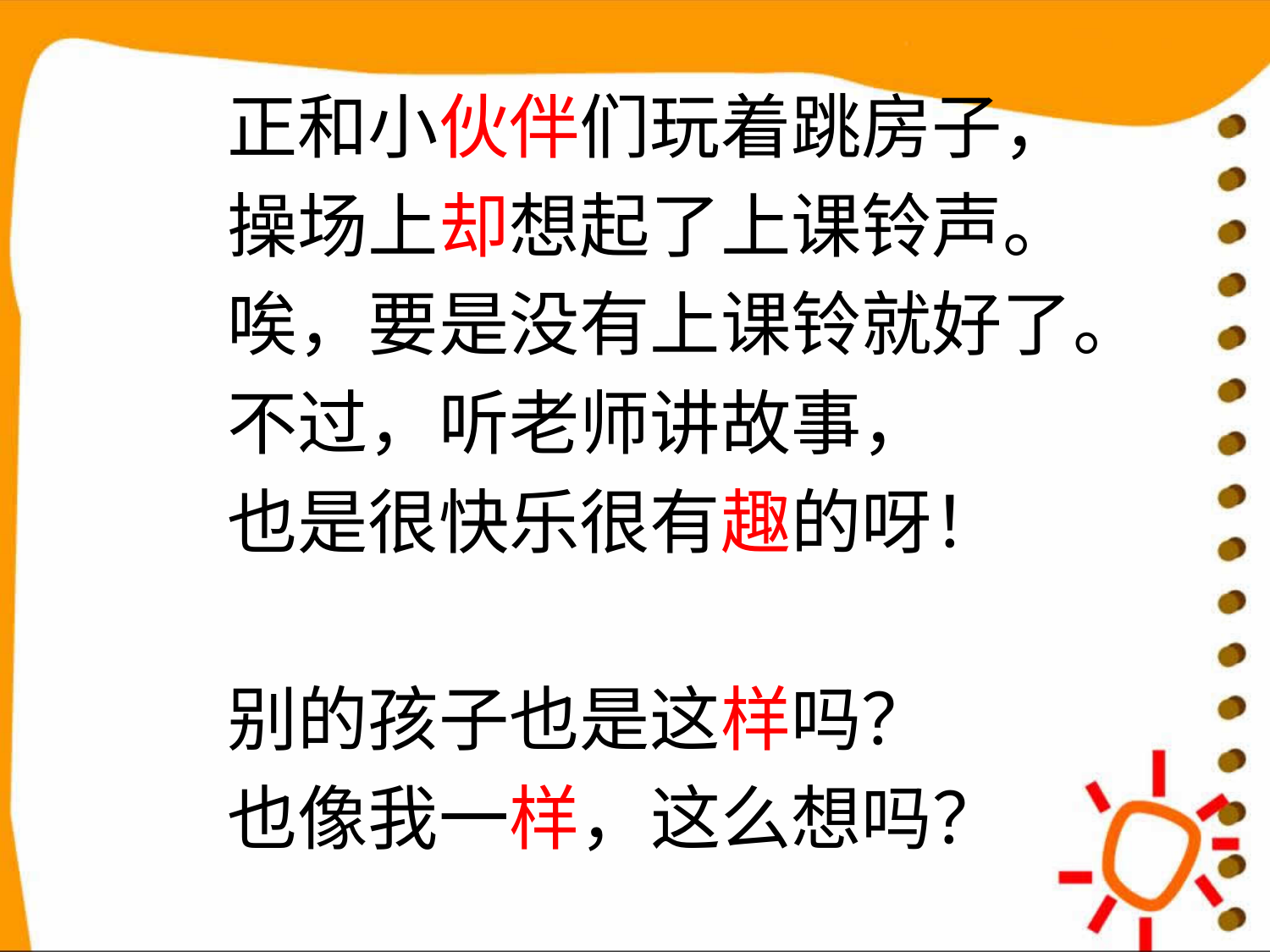

#
正和小伙伴们玩着跳房子，
操场上却想起了上课铃声。
唉，要是没有上课铃就好了。
不过，听老师讲故事，
也是很快乐很有趣的呀！

别的孩子也是这样吗？
也像我一样，这么想吗？